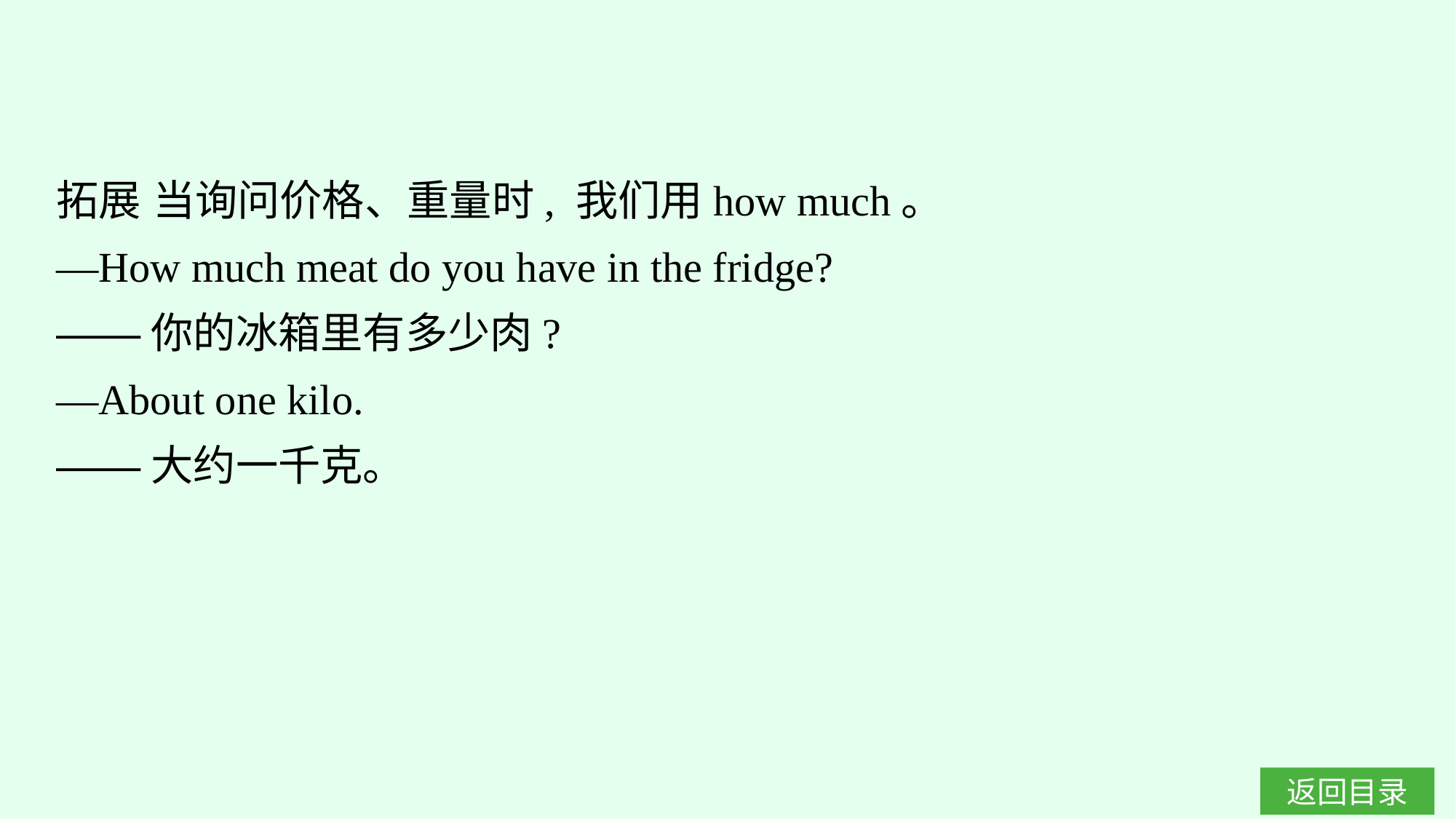

拓展 当询问价格、重量时, 我们用how much。
—How much meat do you have in the fridge?
——你的冰箱里有多少肉?
—About one kilo.
——大约一千克。